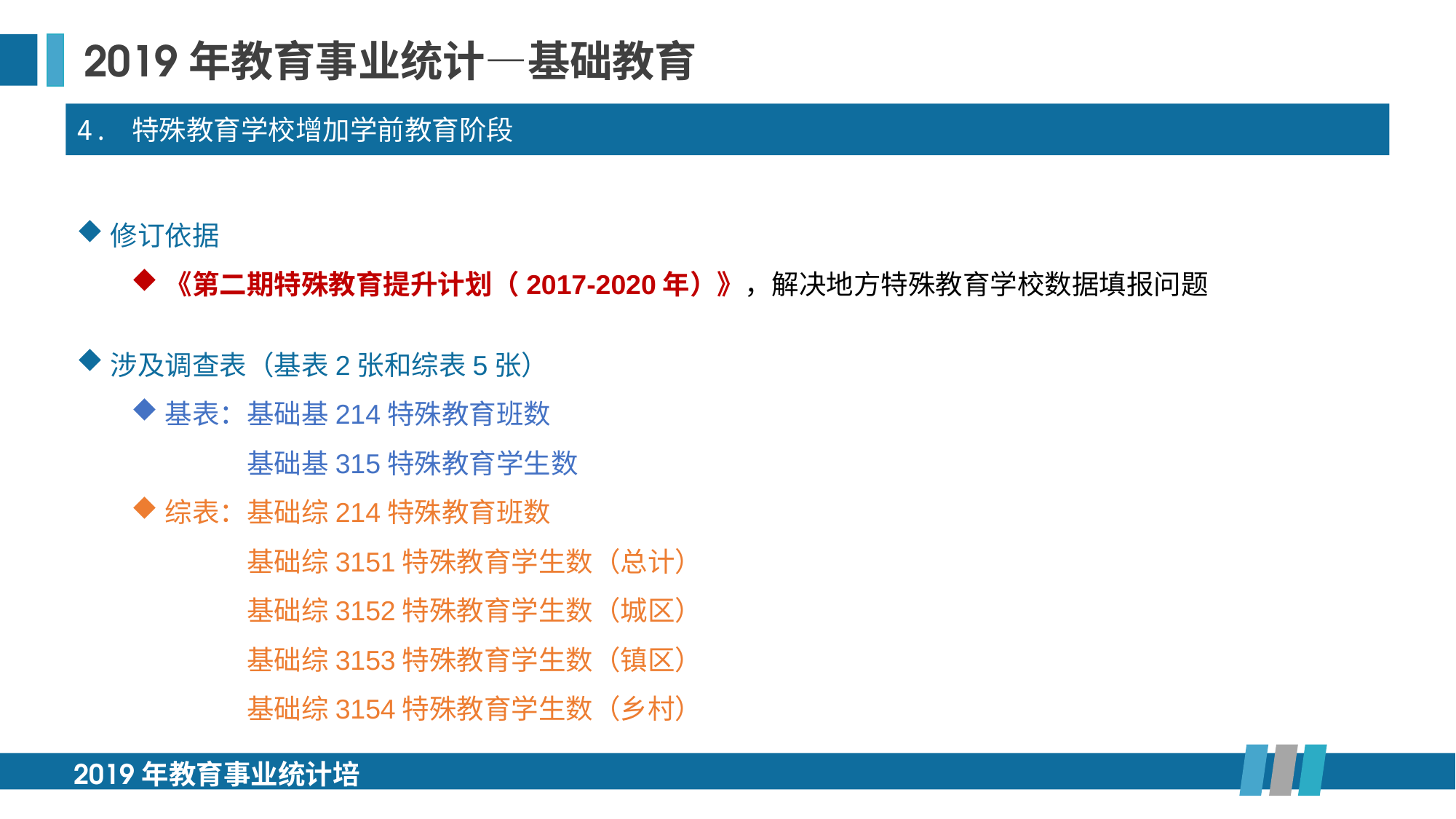

2019年教育事业统计—基础教育

4. 特殊教育学校增加学前教育阶段
修订依据
《第二期特殊教育提升计划（2017-2020年）》，解决地方特殊教育学校数据填报问题
涉及调查表（基表2张和综表5张）
基表：基础基214特殊教育班数
基表：基础基315特殊教育学生数
综表：基础综214特殊教育班数
综表：基础综3151特殊教育学生数（总计）
综表：基础综3152特殊教育学生数（城区）
综表：基础综3153特殊教育学生数（镇区）
综表：基础综3154特殊教育学生数（乡村）

2019年教育事业统计培训